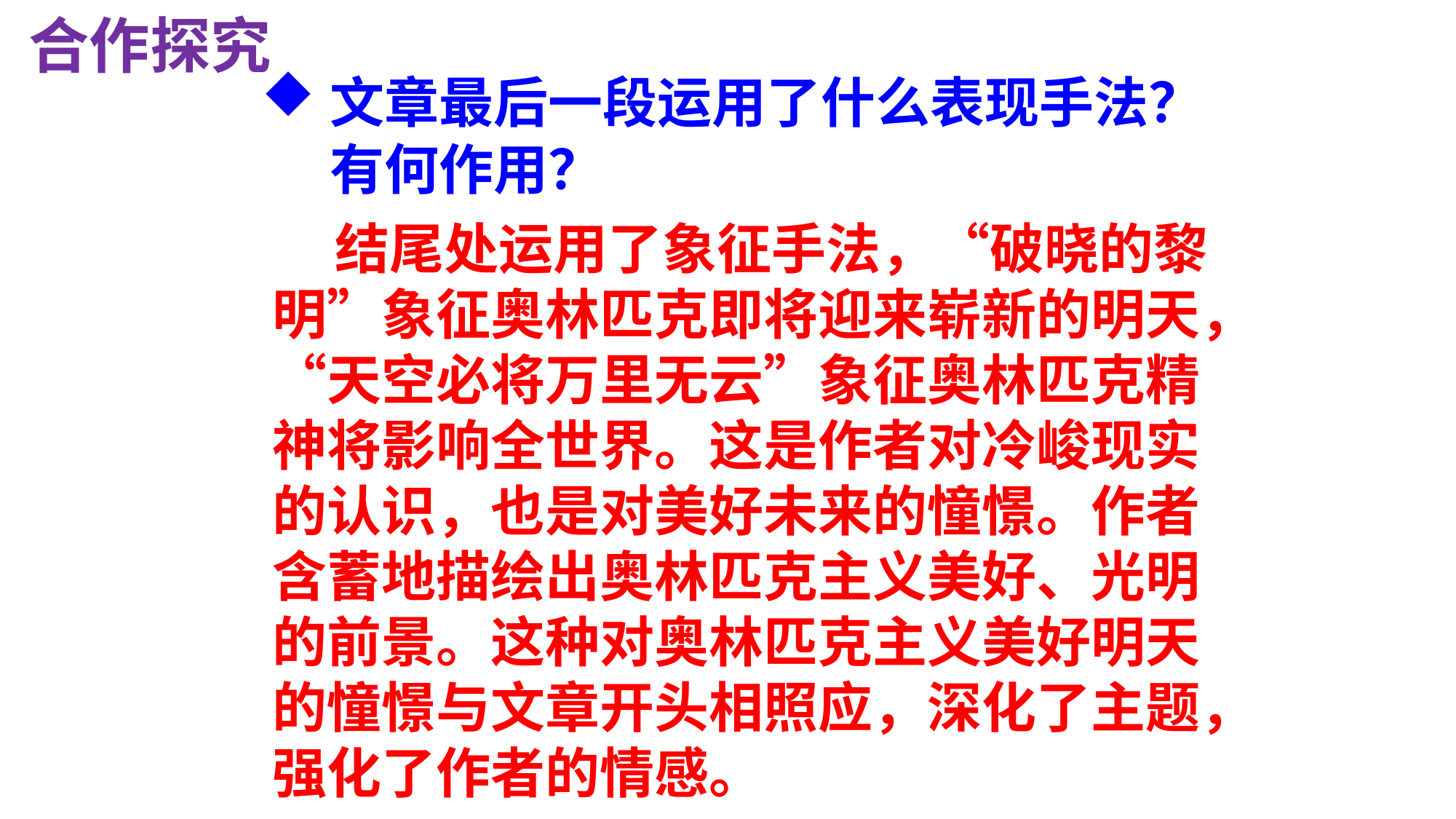

合作探究
文章最后一段运用了什么表现手法？有何作用？
    结尾处运用了象征手法，“破晓的黎明”象征奥林匹克即将迎来崭新的明天，“天空必将万里无云”象征奥林匹克精神将影响全世界。这是作者对冷峻现实的认识，也是对美好未来的憧憬。作者含蓄地描绘出奥林匹克主义美好、光明的前景。这种对奥林匹克主义美好明天的憧憬与文章开头相照应，深化了主题，强化了作者的情感。